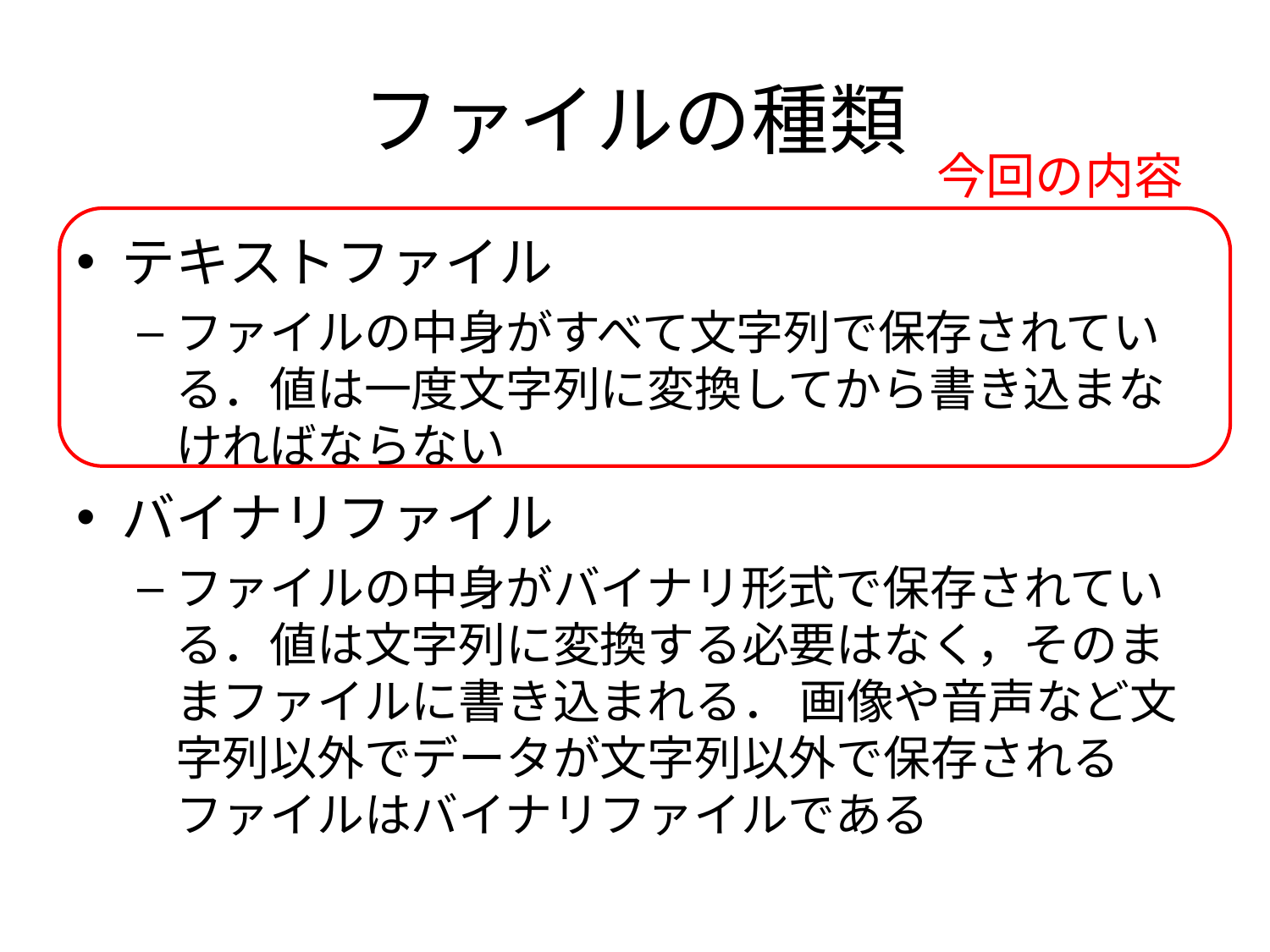

# ファイルの種類
今回の内容

テキストファイル
ファイルの中身がすべて文字列で保存されている．値は一度文字列に変換してから書き込まなければならない
バイナリファイル
ファイルの中身がバイナリ形式で保存されている．値は文字列に変換する必要はなく，そのままファイルに書き込まれる． 画像や音声など文字列以外でデータが文字列以外で保存されるファイルはバイナリファイルである